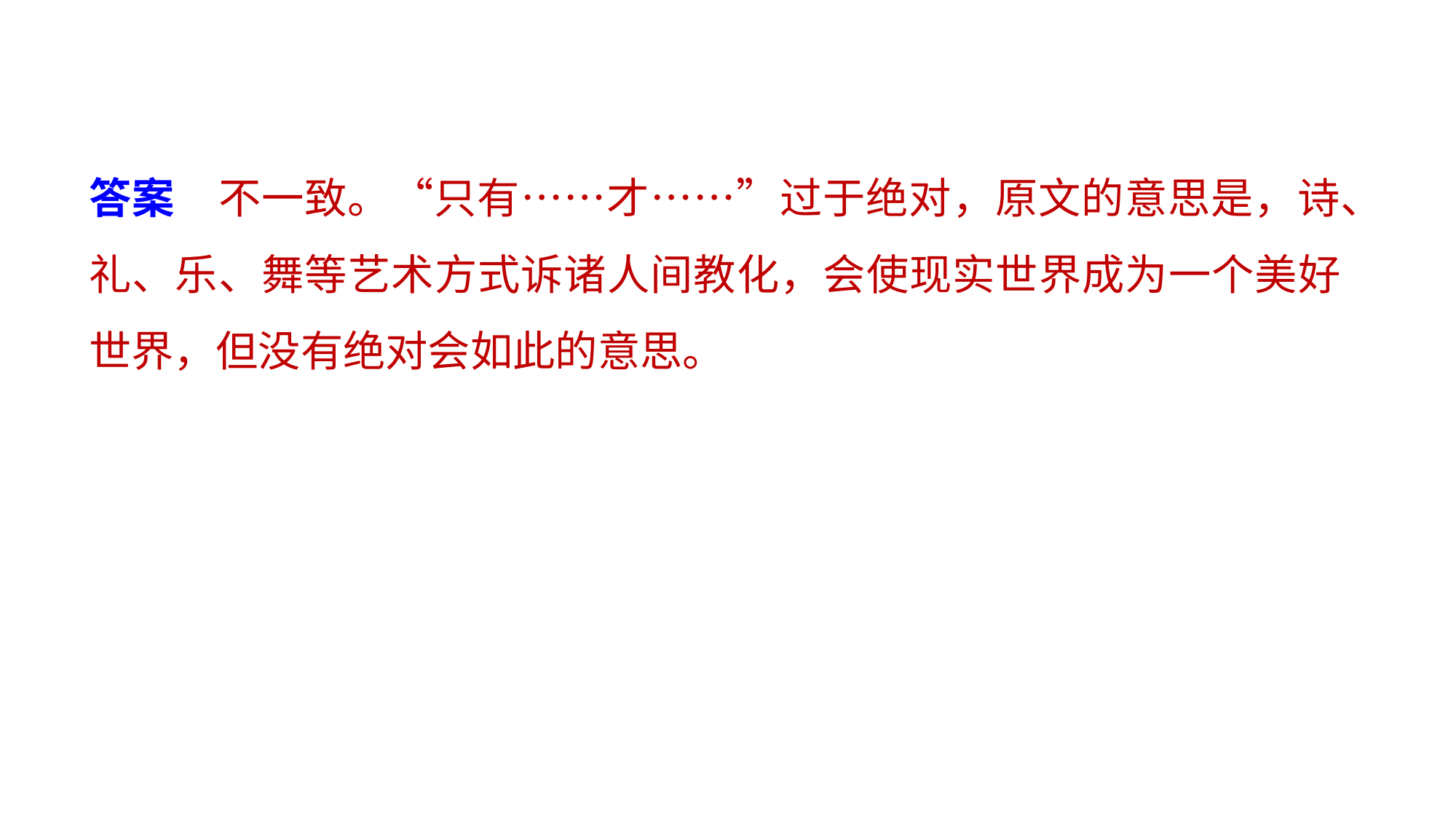

答案　不一致。“只有……才……”过于绝对，原文的意思是，诗、礼、乐、舞等艺术方式诉诸人间教化，会使现实世界成为一个美好世界，但没有绝对会如此的意思。